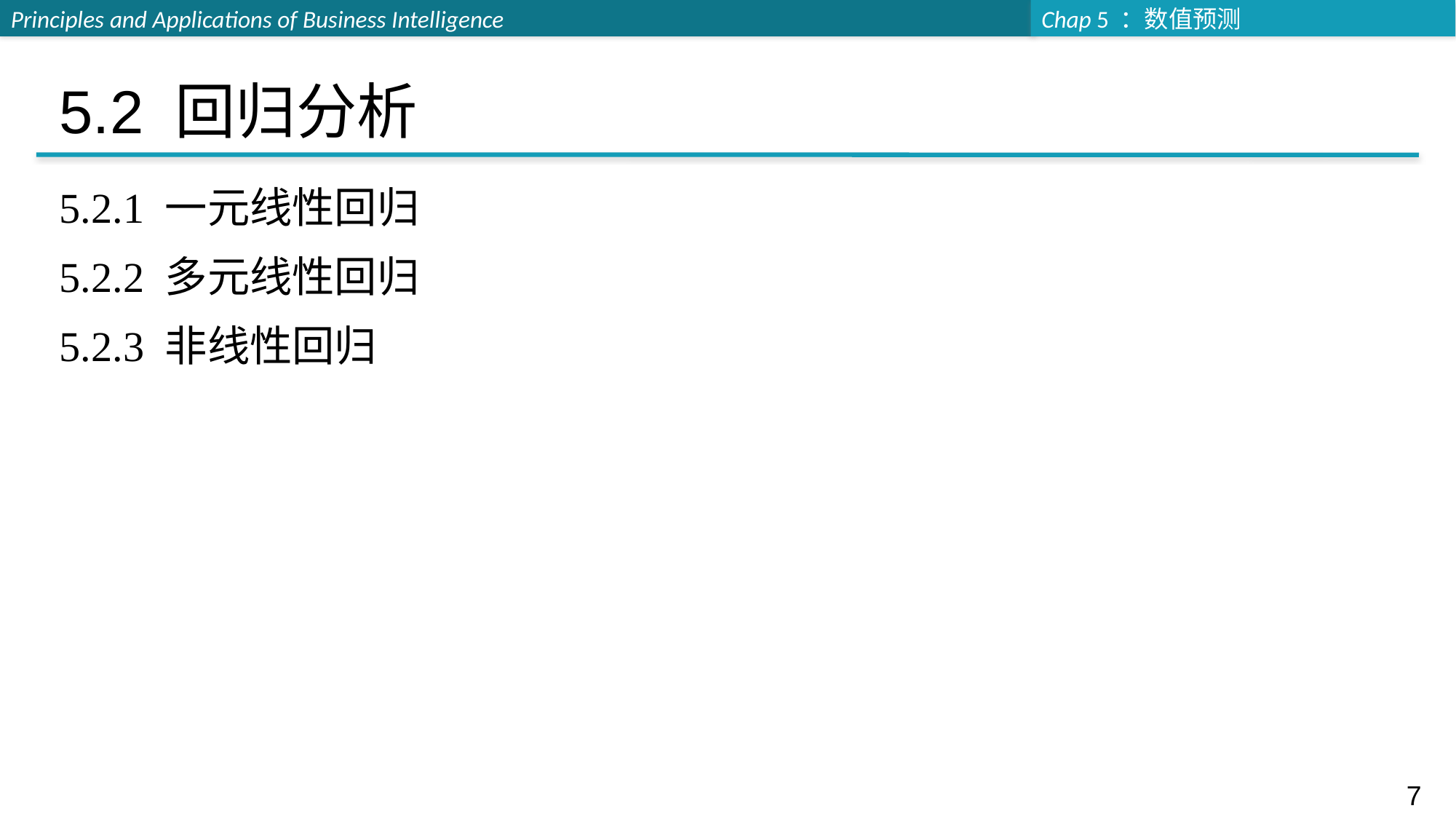

# 5.2 回归分析
5.2.1 一元线性回归
5.2.2 多元线性回归
5.2.3 非线性回归